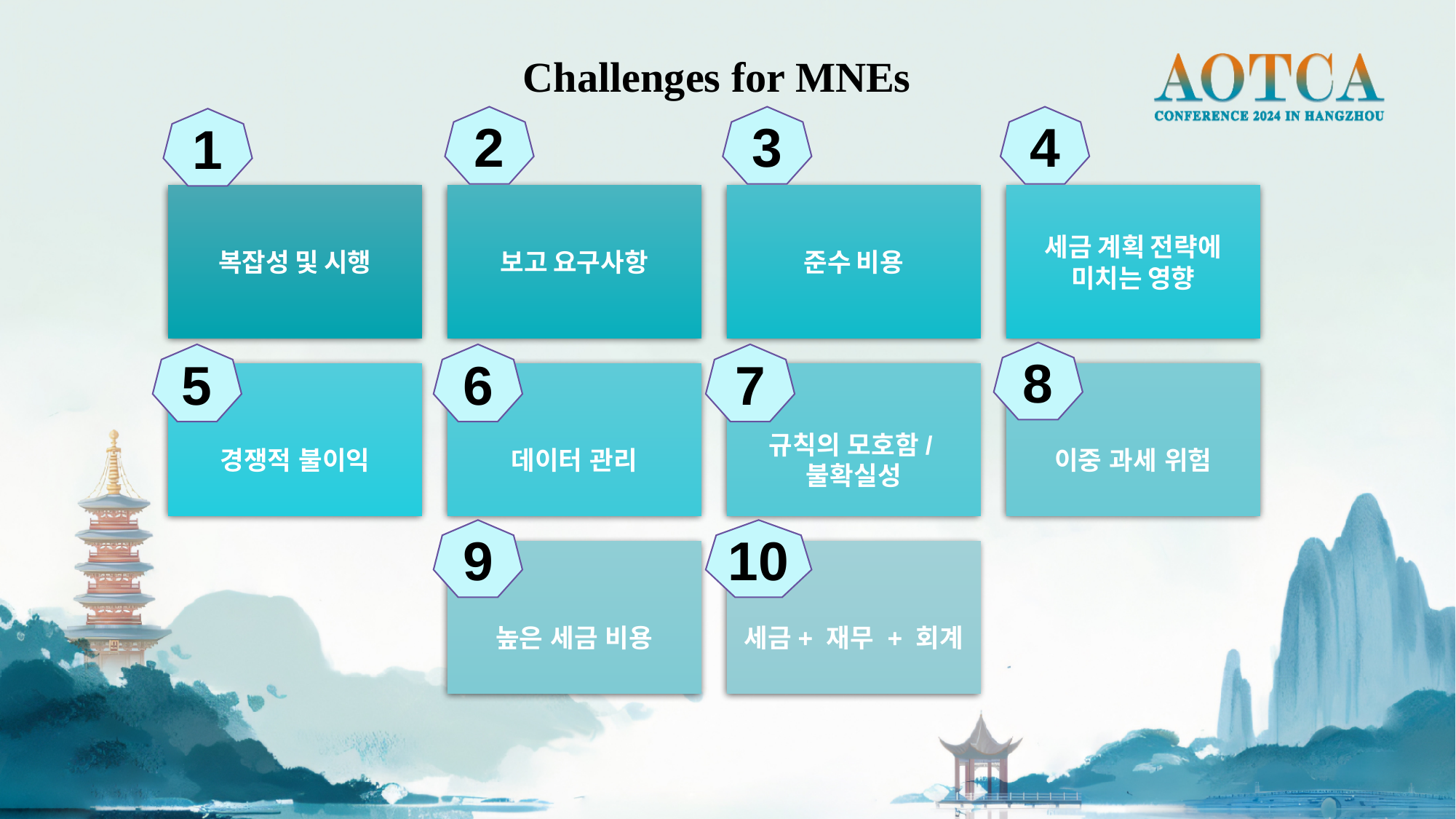

Challenges for MNEs
복잡성 및 시행
보고 요구사항
준수 비용
세금 계획 전략에 미치는 영향

경쟁적 불이익

데이터 관리

규칙의 모호함/불확실성

이중 과세 위험

높은 세금 비용

세금+ 재무 + 회계
2
3
4
1
8
5
6
7
9
10